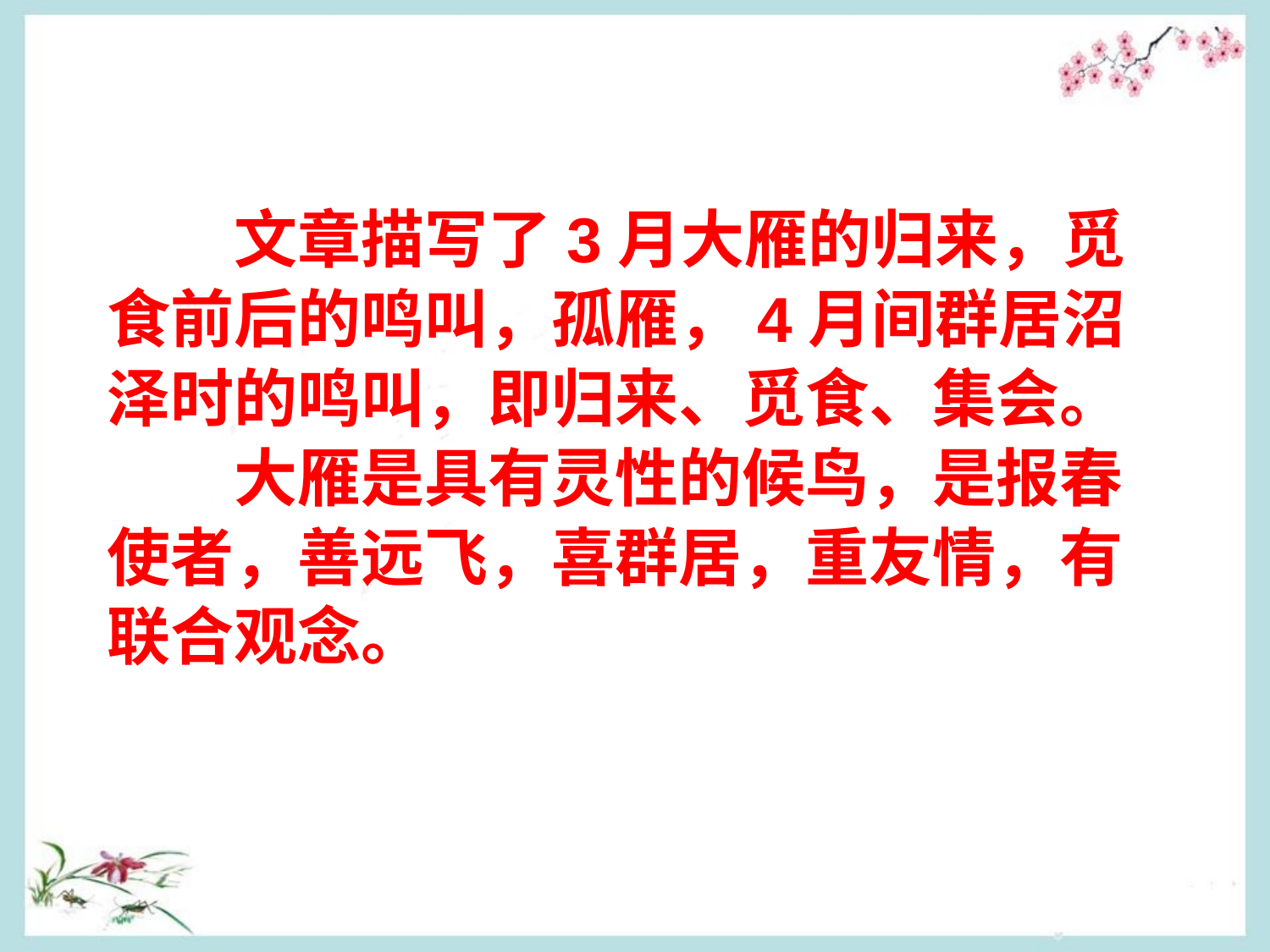

文章描写了3月大雁的归来，觅食前后的鸣叫，孤雁，4月间群居沼泽时的鸣叫，即归来、觅食、集会。
大雁是具有灵性的候鸟，是报春使者，善远飞，喜群居，重友情，有联合观念。